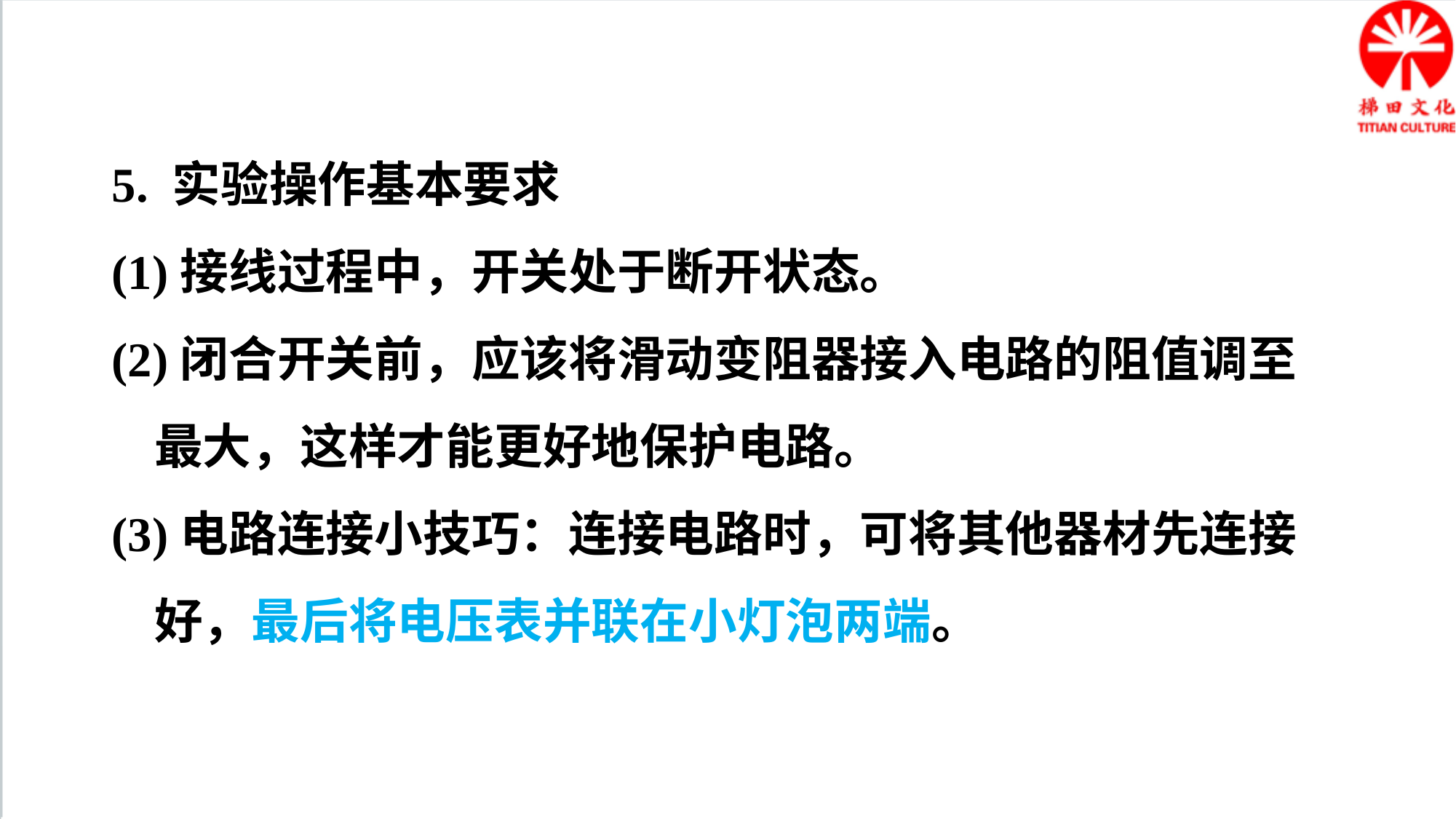

5. 实验操作基本要求
(1)接线过程中，开关处于断开状态。
(2)闭合开关前，应该将滑动变阻器接入电路的阻值调至最大，这样才能更好地保护电路。
(3)电路连接小技巧：连接电路时，可将其他器材先连接好，最后将电压表并联在小灯泡两端。